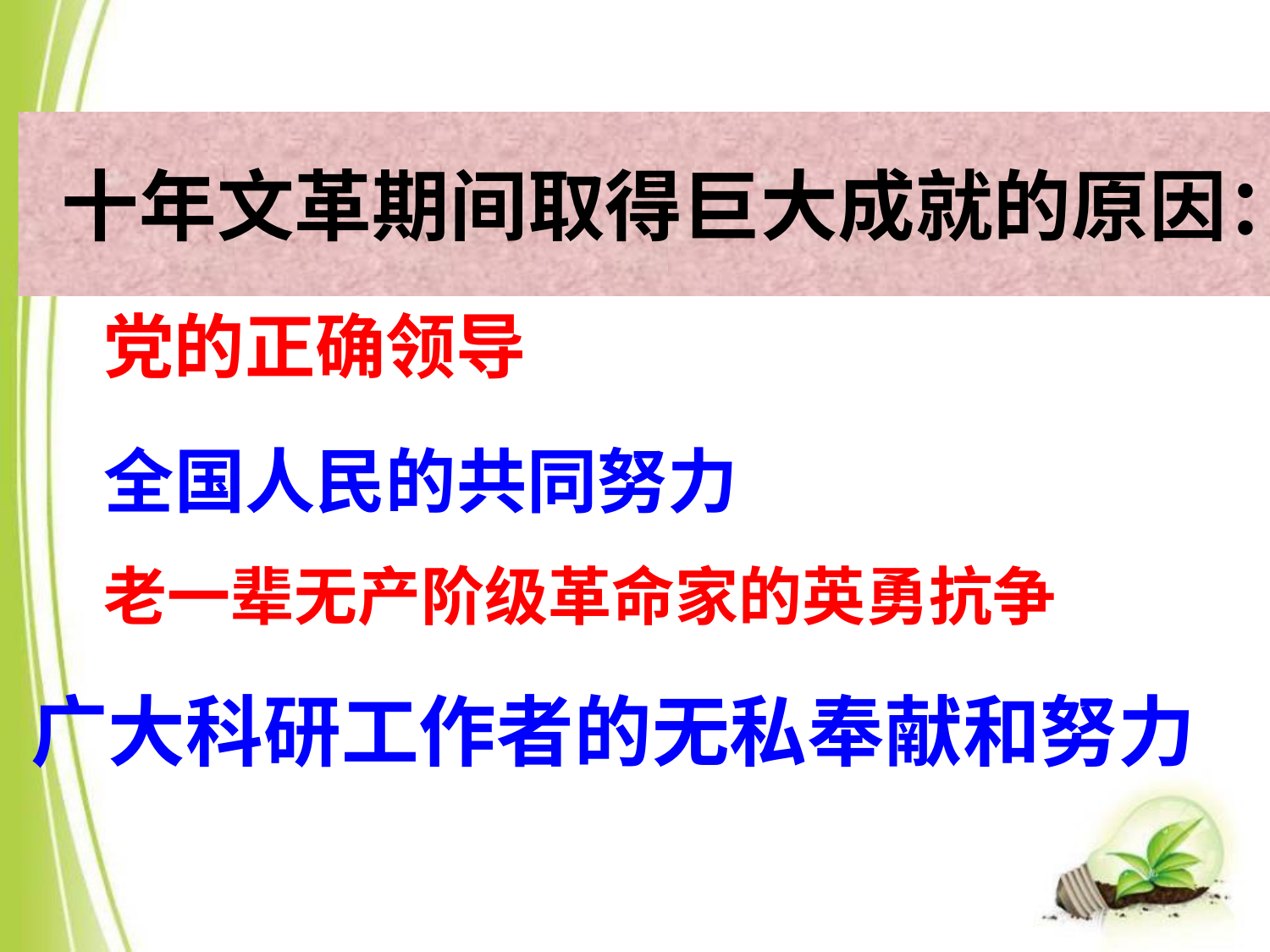

# 十年文革期间取得巨大成就的原因：
党的正确领导
全国人民的共同努力
老一辈无产阶级革命家的英勇抗争
广大科研工作者的无私奉献和努力